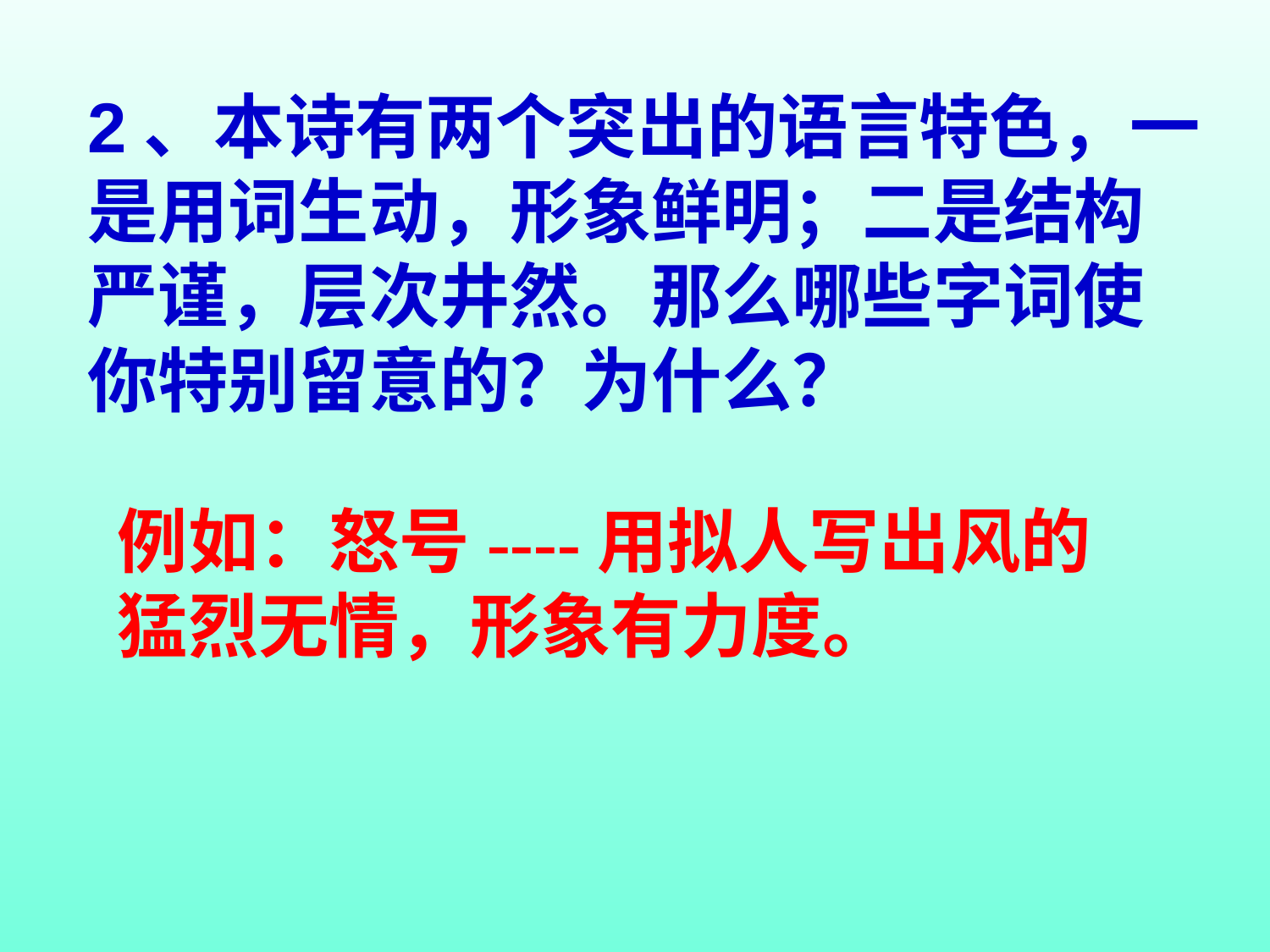

2、本诗有两个突出的语言特色，一是用词生动，形象鲜明；二是结构严谨，层次井然。那么哪些字词使你特别留意的？为什么？
例如：怒号----用拟人写出风的猛烈无情，形象有力度。